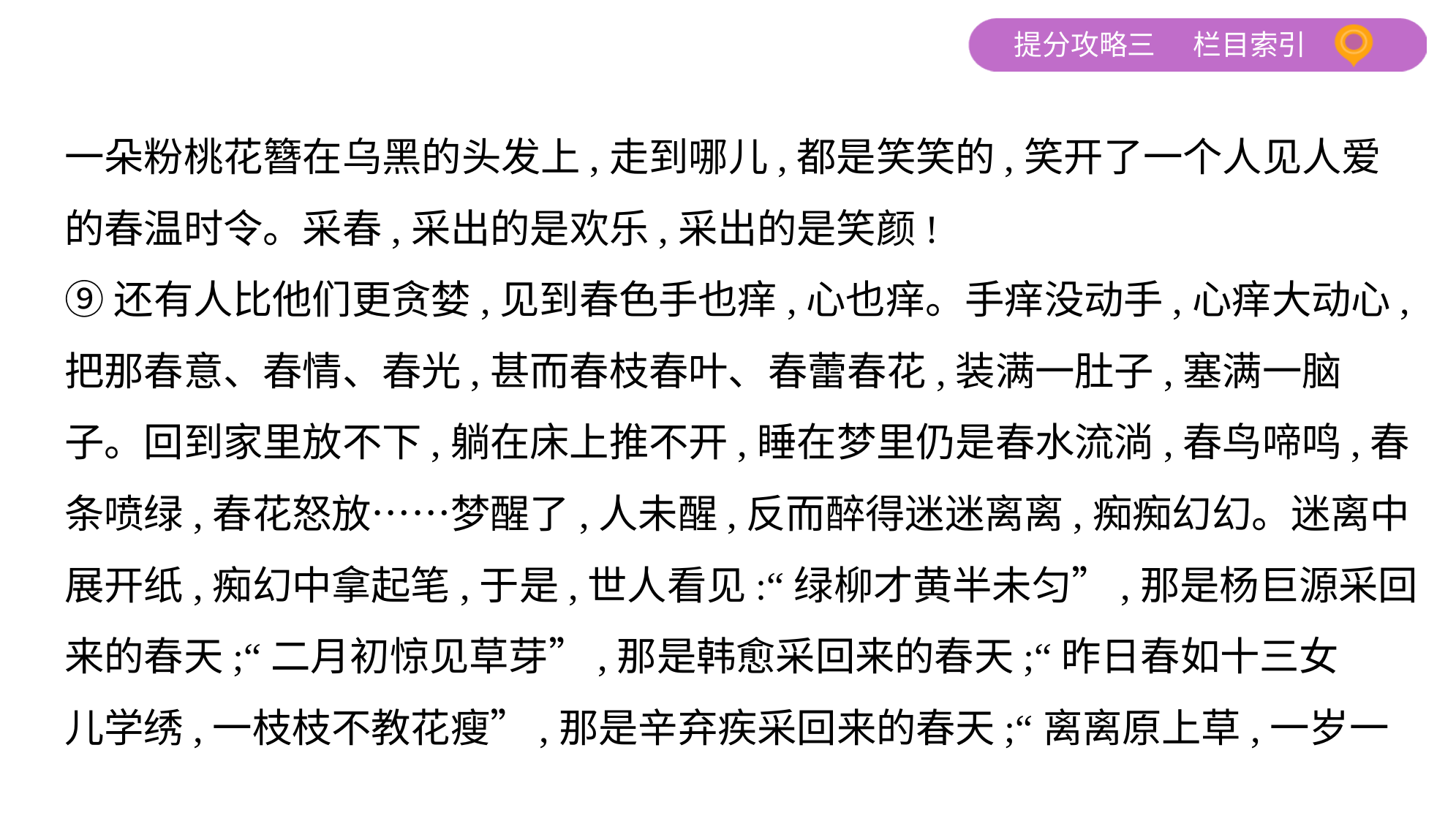

一朵粉桃花簪在乌黑的头发上,走到哪儿,都是笑笑的,笑开了一个人见人爱
的春温时令。采春,采出的是欢乐,采出的是笑颜!
⑨还有人比他们更贪婪,见到春色手也痒,心也痒。手痒没动手,心痒大动心,
把那春意、春情、春光,甚而春枝春叶、春蕾春花,装满一肚子,塞满一脑
子。回到家里放不下,躺在床上推不开,睡在梦里仍是春水流淌,春鸟啼鸣,春
条喷绿,春花怒放……梦醒了,人未醒,反而醉得迷迷离离,痴痴幻幻。迷离中
展开纸,痴幻中拿起笔,于是,世人看见:“绿柳才黄半未匀”,那是杨巨源采回
来的春天;“二月初惊见草芽”,那是韩愈采回来的春天;“昨日春如十三女
儿学绣,一枝枝不教花瘦”,那是辛弃疾采回来的春天;“离离原上草,一岁一